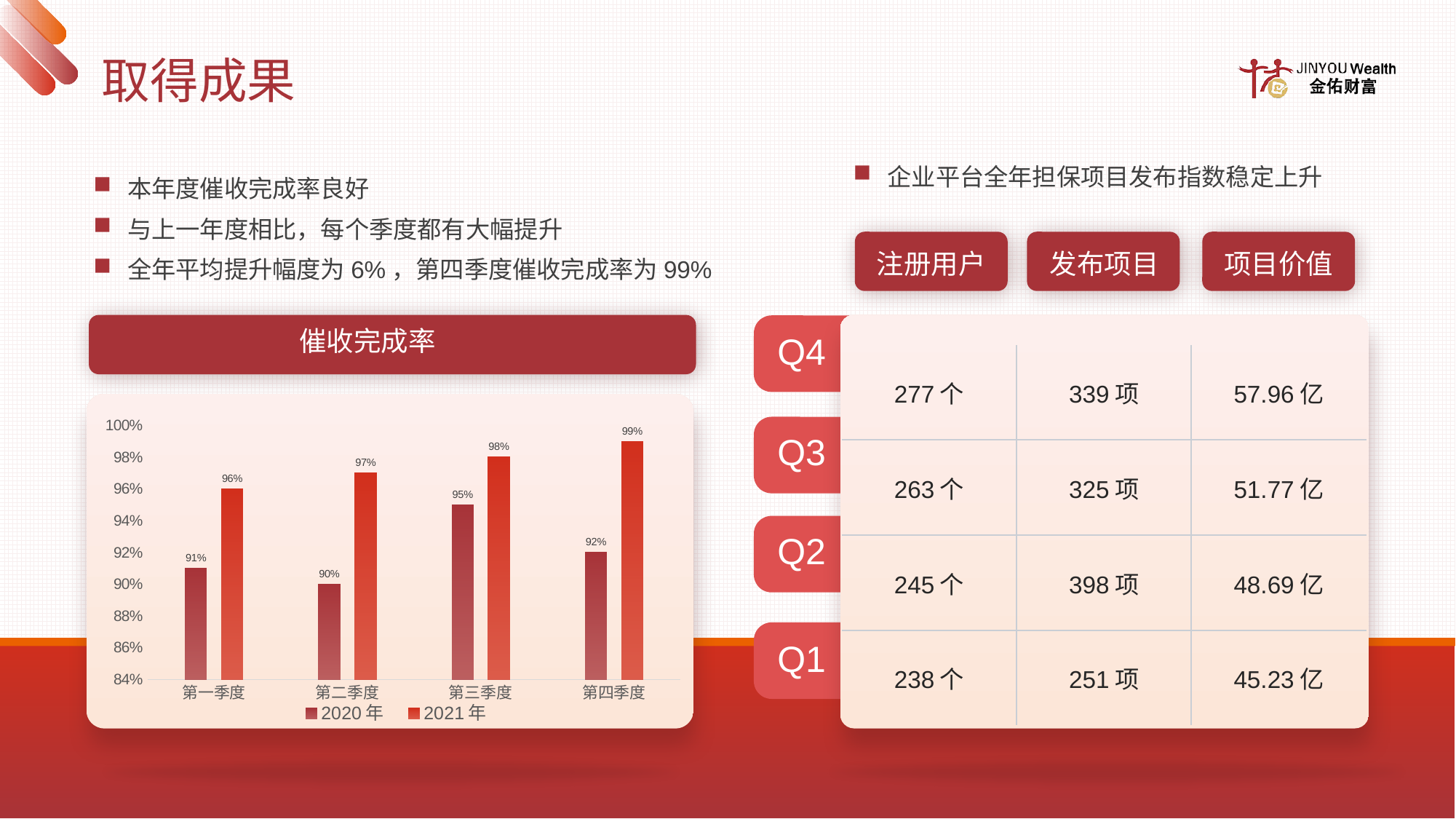

取得成果
本年度催收完成率良好
与上一年度相比，每个季度都有大幅提升
全年平均提升幅度为6%，第四季度催收完成率为99%
企业平台全年担保项目发布指数稳定上升

注册用户
发布项目
项目价值

Q4
Q3
Q2
Q1

催收完成率
| 277个 | 339项 | 57.96亿 |
| --- | --- | --- |
| 263个 | 325项 | 51.77亿 |
| 245个 | 398项 | 48.69亿 |
| 238个 | 251项 | 45.23亿 |

### Chart

| Category | 2020年 | 2021年 |
|---|---|---|
| 第一季度 | 0.91 | 0.96 |
| 第二季度 | 0.9 | 0.97 |
| 第三季度 | 0.95 | 0.98 |
| 第四季度 | 0.92 | 0.99 |